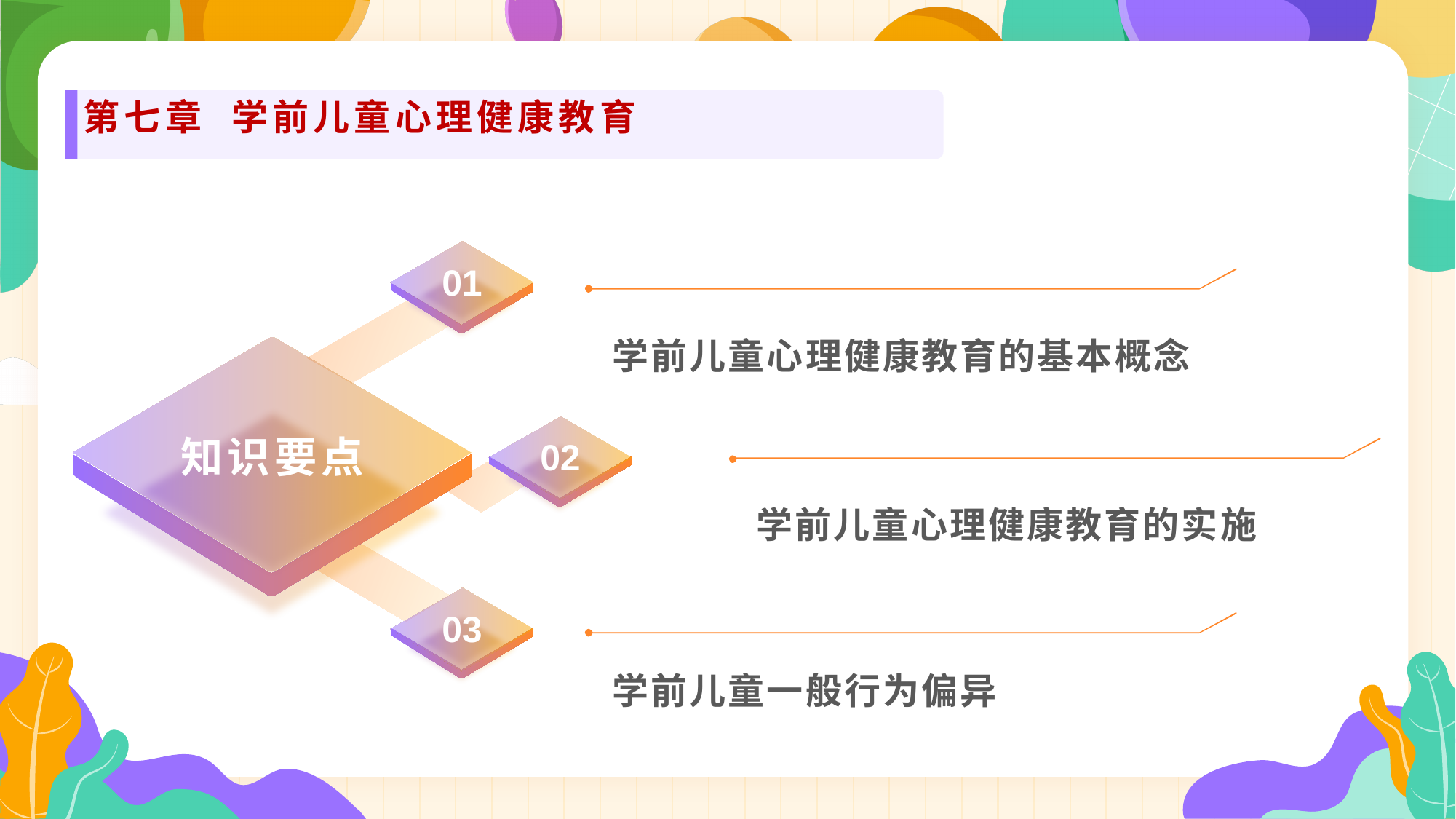

# 第七章  学前儿童心理健康教育
01

学前儿童心理健康教育的基本概念
知识要点

02

学前儿童心理健康教育的实施

03

学前儿童一般行为偏异